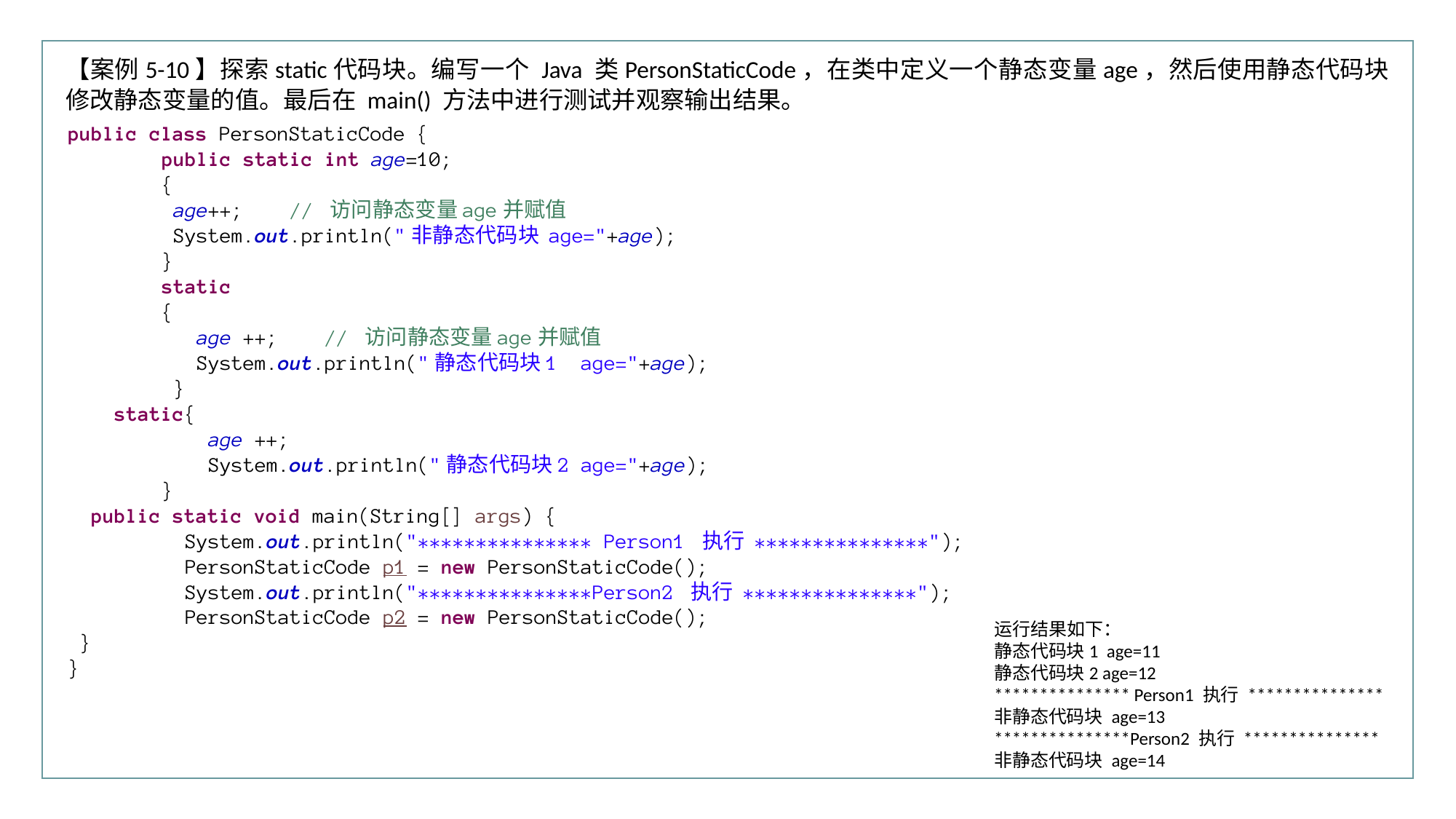

行业PPT模板http://www.XX.com/hangye/

【案例5-10】探索static代码块。编写一个 Java 类PersonStaticCode，在类中定义一个静态变量age，然后使用静态代码块修改静态变量的值。最后在 main() 方法中进行测试并观察输出结果。
public class PersonStaticCode {
	public static int age=10;
	{
	 age++;    // 访问静态变量age并赋值
	 System.out.println("非静态代码块 age="+age);
	}
	static
	{
	   age ++;    // 访问静态变量age并赋值
	   System.out.println("静态代码块1  age="+age);
	 }
    static{
	    age ++;
	    System.out.println("静态代码块2 age="+age);
	}
  public static void main(String[] args) {
	  System.out.println("*************** Person1 执行 ***************");
	  PersonStaticCode p1 = new PersonStaticCode();
	  System.out.println("***************Person2 执行 ***************");
	  PersonStaticCode p2 = new PersonStaticCode();
 }
}
运行结果如下：
静态代码块1  age=11
静态代码块2 age=12
*************** Person1 执行 ***************
非静态代码块 age=13
***************Person2 执行 ***************
非静态代码块 age=14